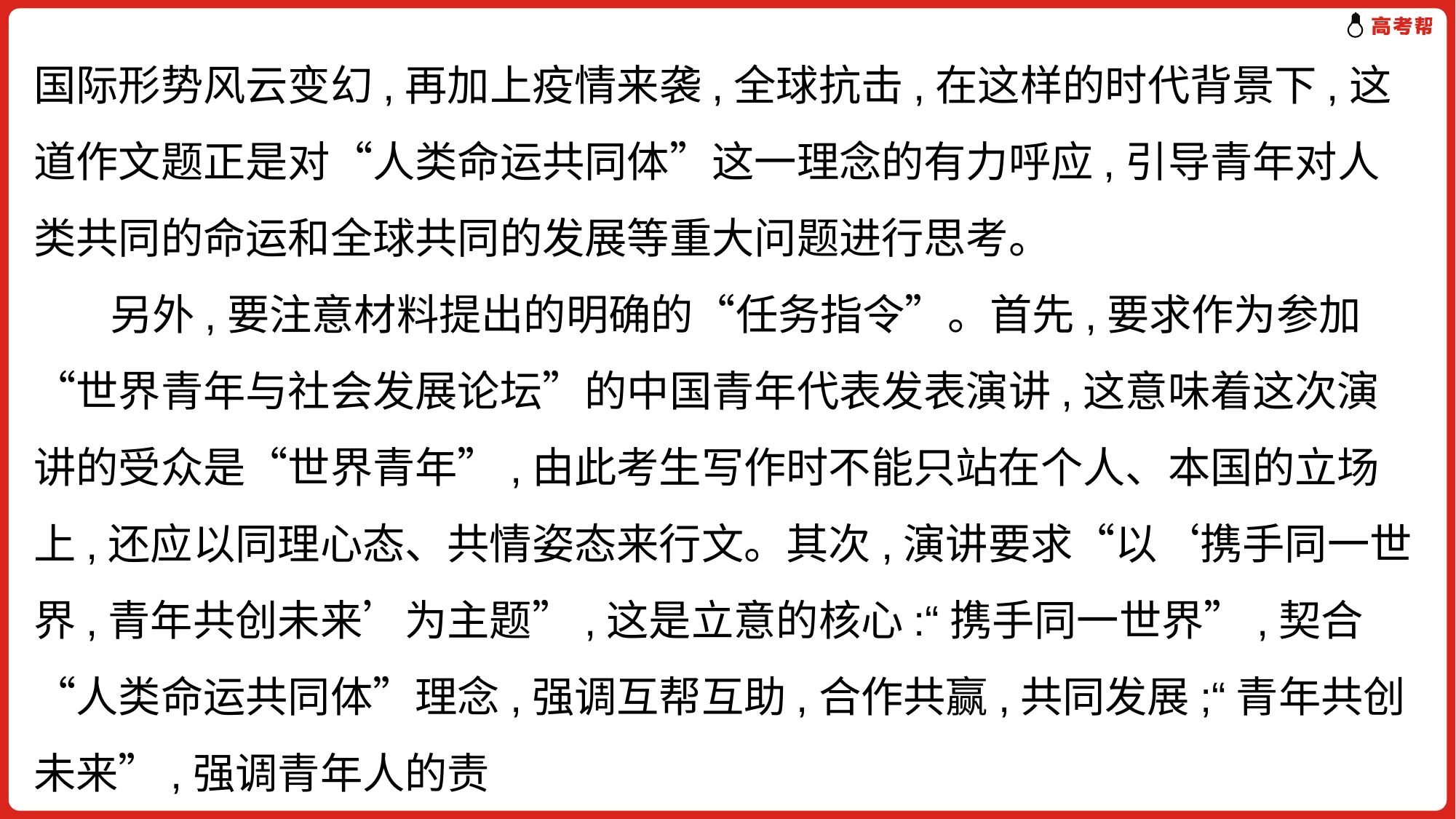

国际形势风云变幻,再加上疫情来袭,全球抗击,在这样的时代背景下,这道作文题正是对“人类命运共同体”这一理念的有力呼应,引导青年对人类共同的命运和全球共同的发展等重大问题进行思考。
       另外,要注意材料提出的明确的“任务指令”。首先,要求作为参加“世界青年与社会发展论坛”的中国青年代表发表演讲,这意味着这次演讲的受众是“世界青年”,由此考生写作时不能只站在个人、本国的立场上,还应以同理心态、共情姿态来行文。其次,演讲要求“以‘携手同一世界,青年共创未来’为主题”,这是立意的核心:“携手同一世界”,契合“人类命运共同体”理念,强调互帮互助,合作共赢,共同发展;“青年共创未来”,强调青年人的责